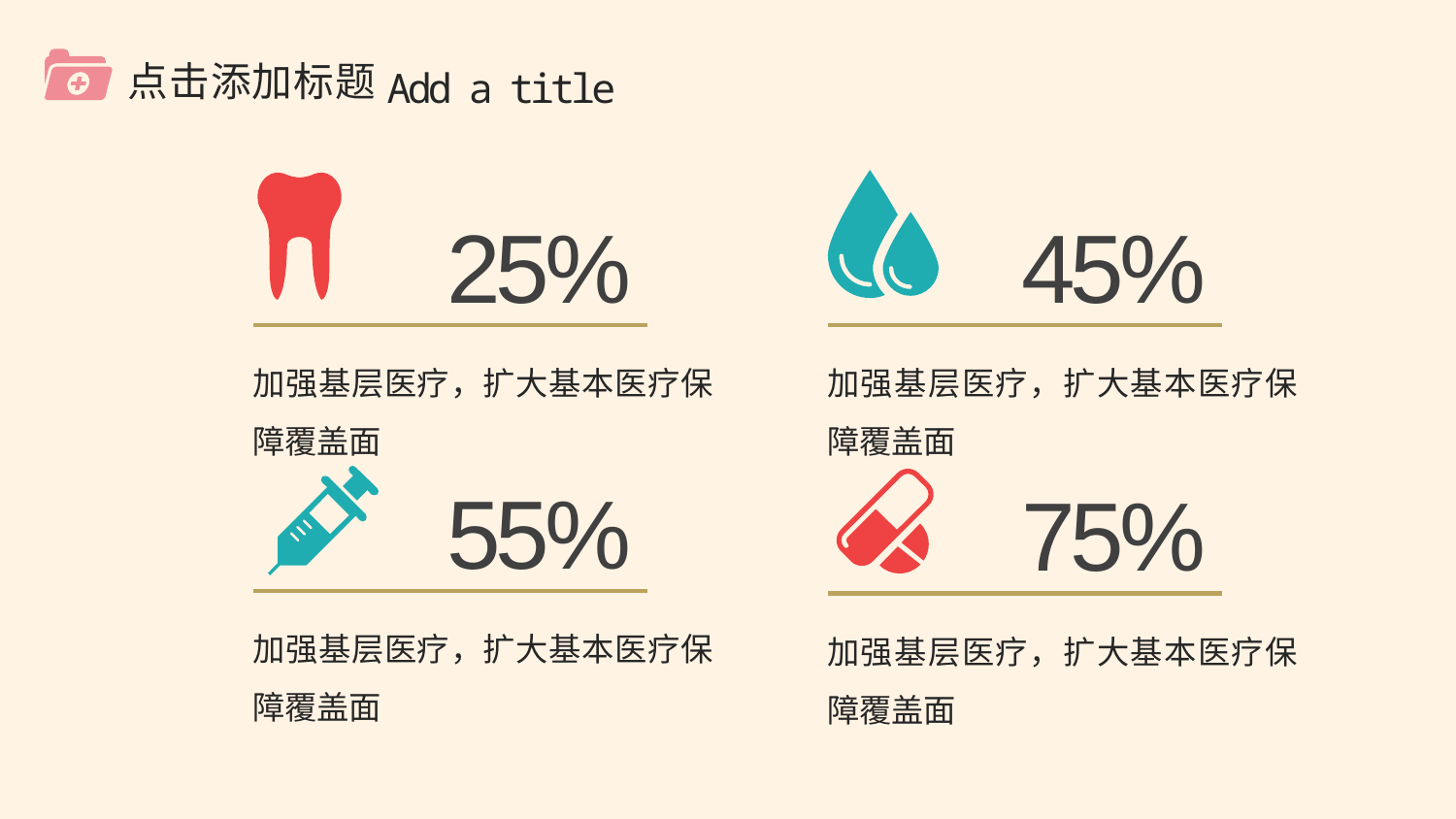

点击添加标题
Add a title

25%
加强基层医疗，扩大基本医疗保障覆盖面

45%
加强基层医疗，扩大基本医疗保障覆盖面
55%

加强基层医疗，扩大基本医疗保障覆盖面

75%
加强基层医疗，扩大基本医疗保障覆盖面